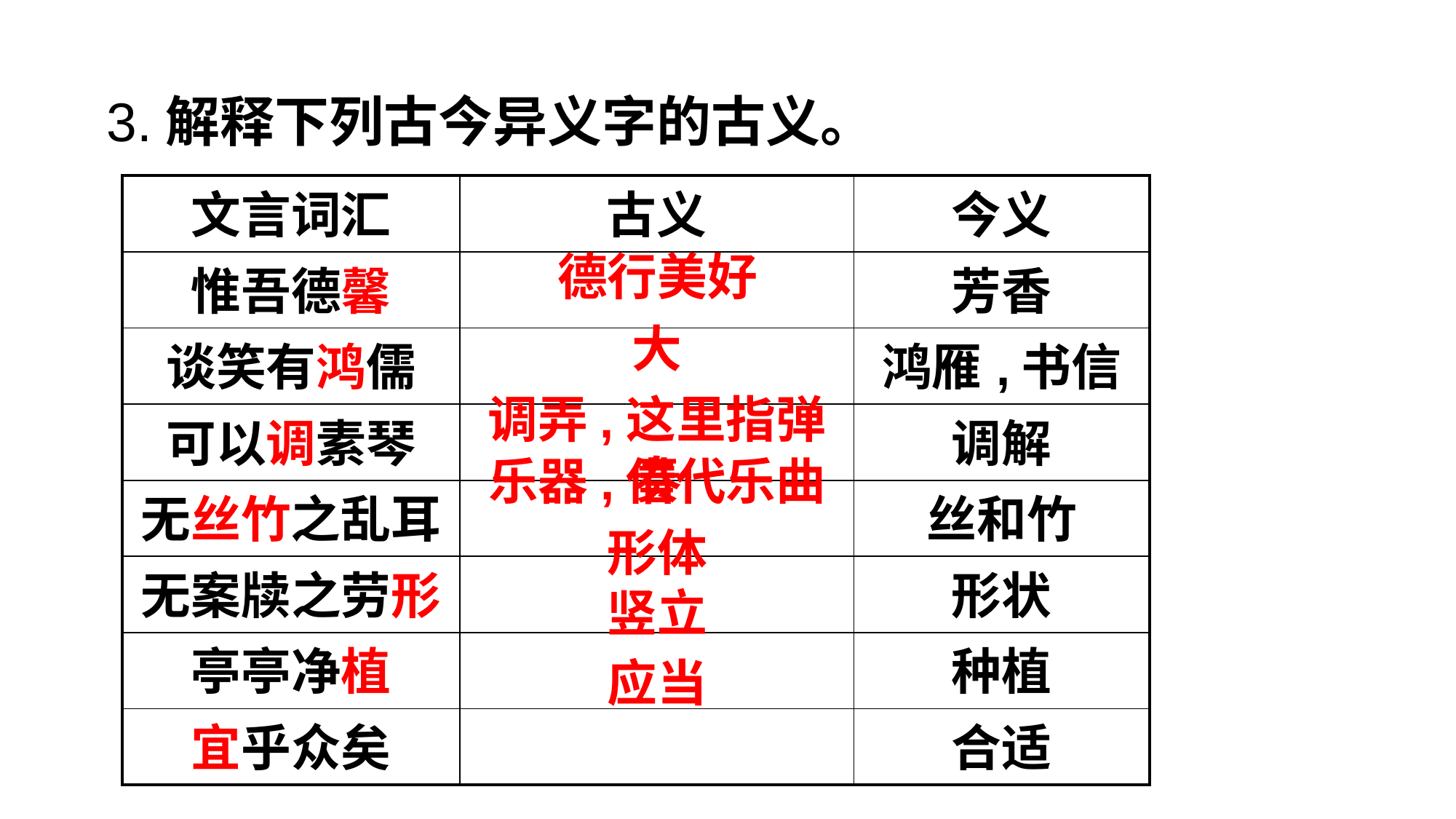

3.解释下列古今异义字的古义。
| 文言词汇 | 古义 | 今义 |
| --- | --- | --- |
| 惟吾德馨 |  | 芳香 |
| 谈笑有鸿儒 |  | 鸿雁,书信 |
| 可以调素琴 |  | 调解 |
| 无丝竹之乱耳 |  | 丝和竹 |
| 无案牍之劳形 |  | 形状 |
| 亭亭净植 |  | 种植 |
| 宜乎众矣 |  | 合适 |
德行美好
大
调弄,这里指弹奏
乐器,借代乐曲
形体
竖立
应当